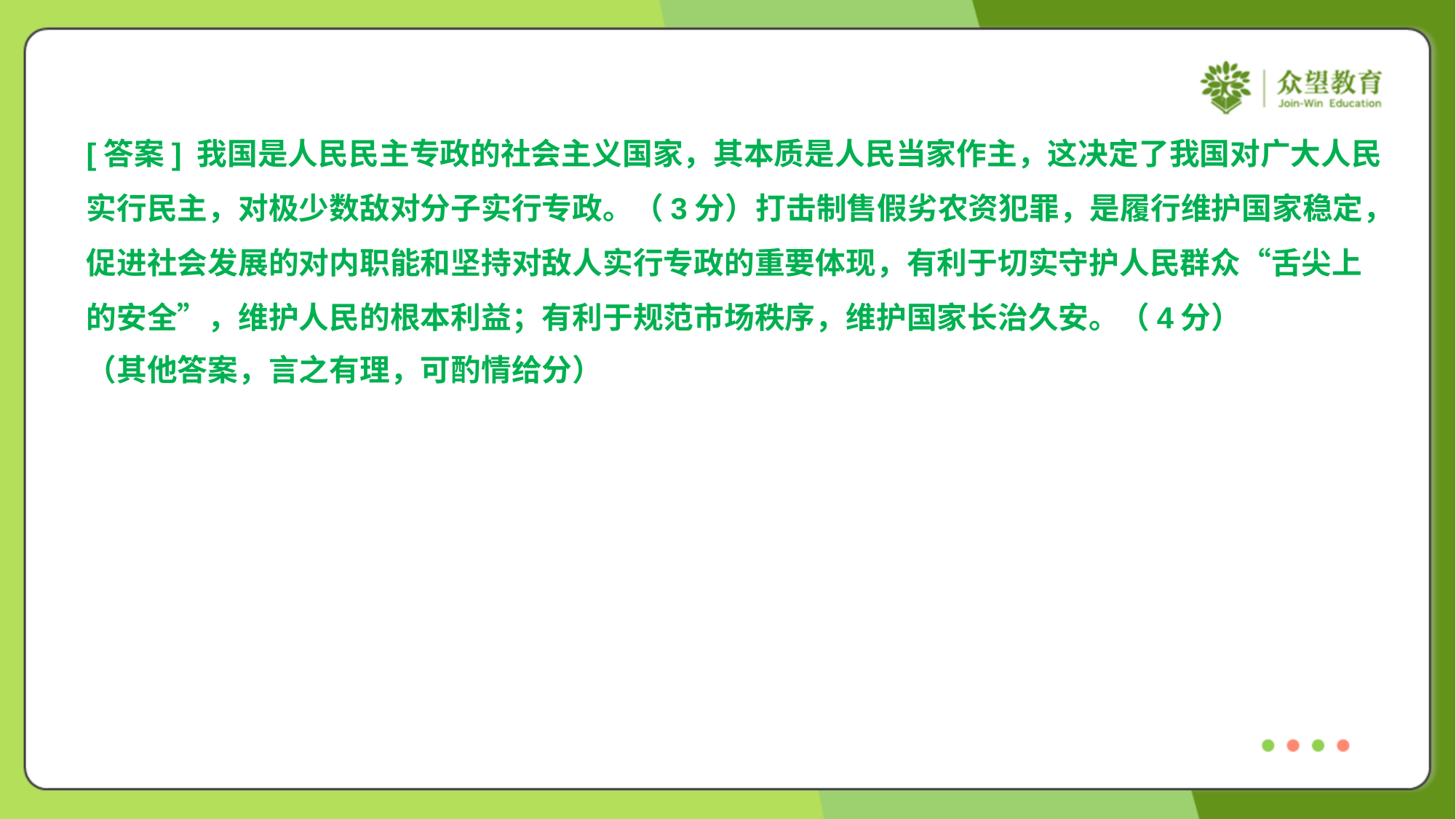

[答案] 我国是人民民主专政的社会主义国家，其本质是人民当家作主，这决定了我国对广大人民
实行民主，对极少数敌对分子实行专政。（3分）打击制售假劣农资犯罪，是履行维护国家稳定，
促进社会发展的对内职能和坚持对敌人实行专政的重要体现，有利于切实守护人民群众“舌尖上
的安全”，维护人民的根本利益；有利于规范市场秩序，维护国家长治久安。（4分）
（其他答案，言之有理，可酌情给分）